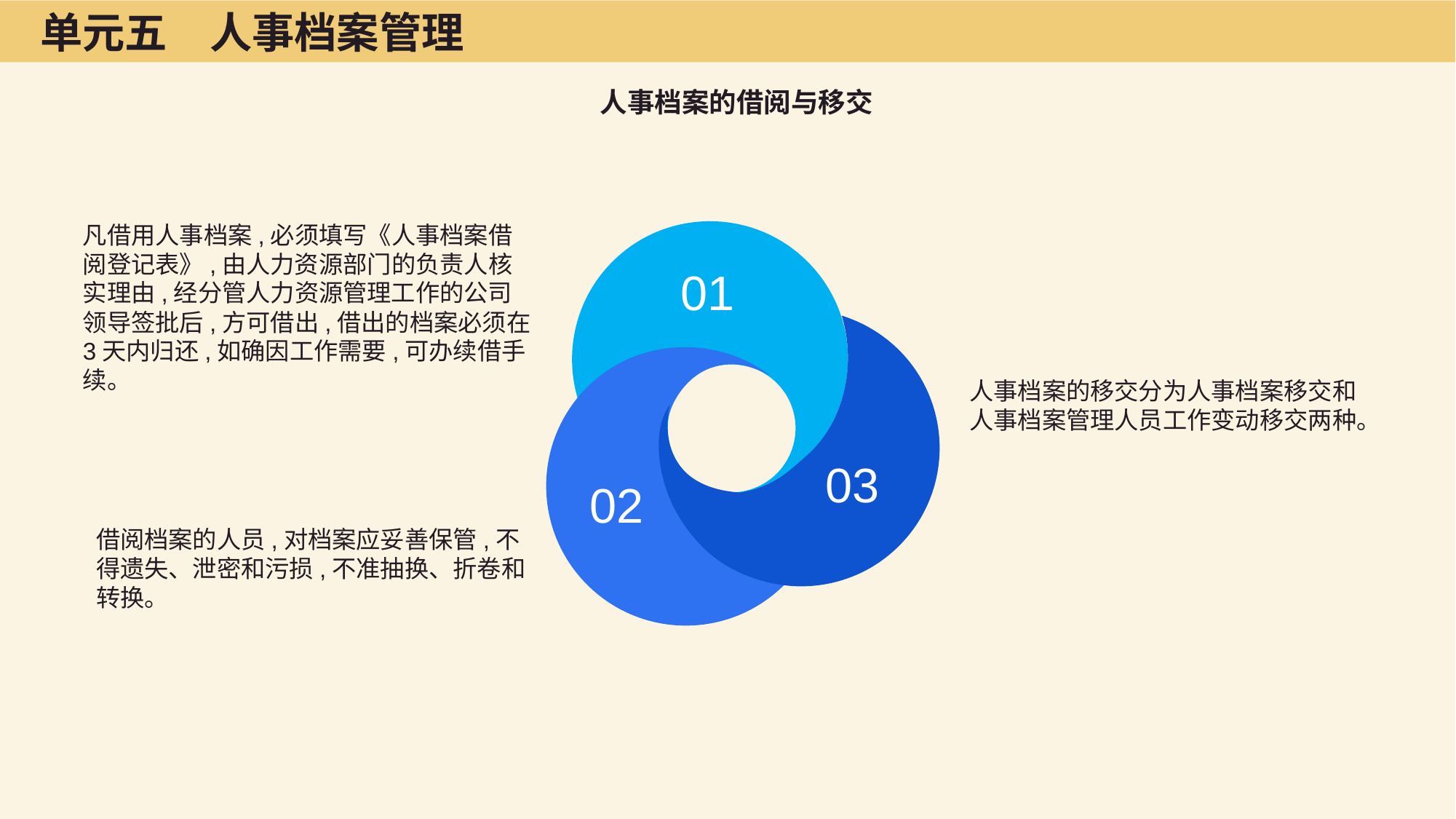

单元五　人事档案管理
人事档案的借阅与移交
凡借用人事档案,必须填写《人事档案借阅登记表》,由人力资源部门的负责人核实理由,经分管人力资源管理工作的公司领导签批后,方可借出,借出的档案必须在3天内归还,如确因工作需要,可办续借手续。

01

人事档案的移交分为人事档案移交和人事档案管理人员工作变动移交两种。
03
02
借阅档案的人员,对档案应妥善保管,不得遗失、泄密和污损,不准抽换、折卷和转换。